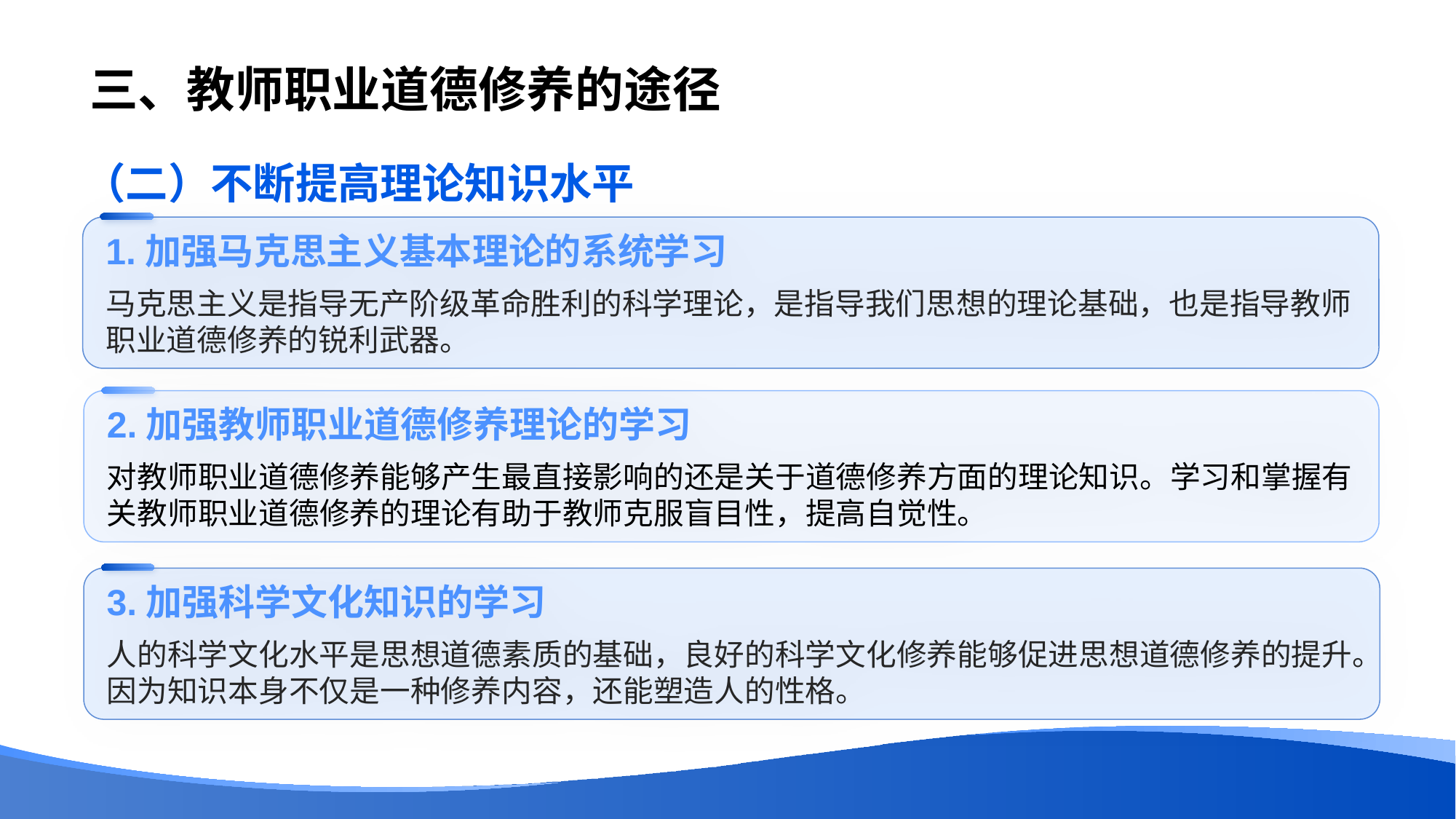

# 三、教师职业道德修养的途径
（二）不断提高理论知识水平

1.加强马克思主义基本理论的系统学习
马克思主义是指导无产阶级革命胜利的科学理论，是指导我们思想的理论基础，也是指导教师职业道德修养的锐利武器。

2.加强教师职业道德修养理论的学习
对教师职业道德修养能够产生最直接影响的还是关于道德修养方面的理论知识。学习和掌握有关教师职业道德修养的理论有助于教师克服盲目性，提高自觉性。

3.加强科学文化知识的学习
人的科学文化水平是思想道德素质的基础，良好的科学文化修养能够促进思想道德修养的提升。因为知识本身不仅是一种修养内容，还能塑造人的性格。